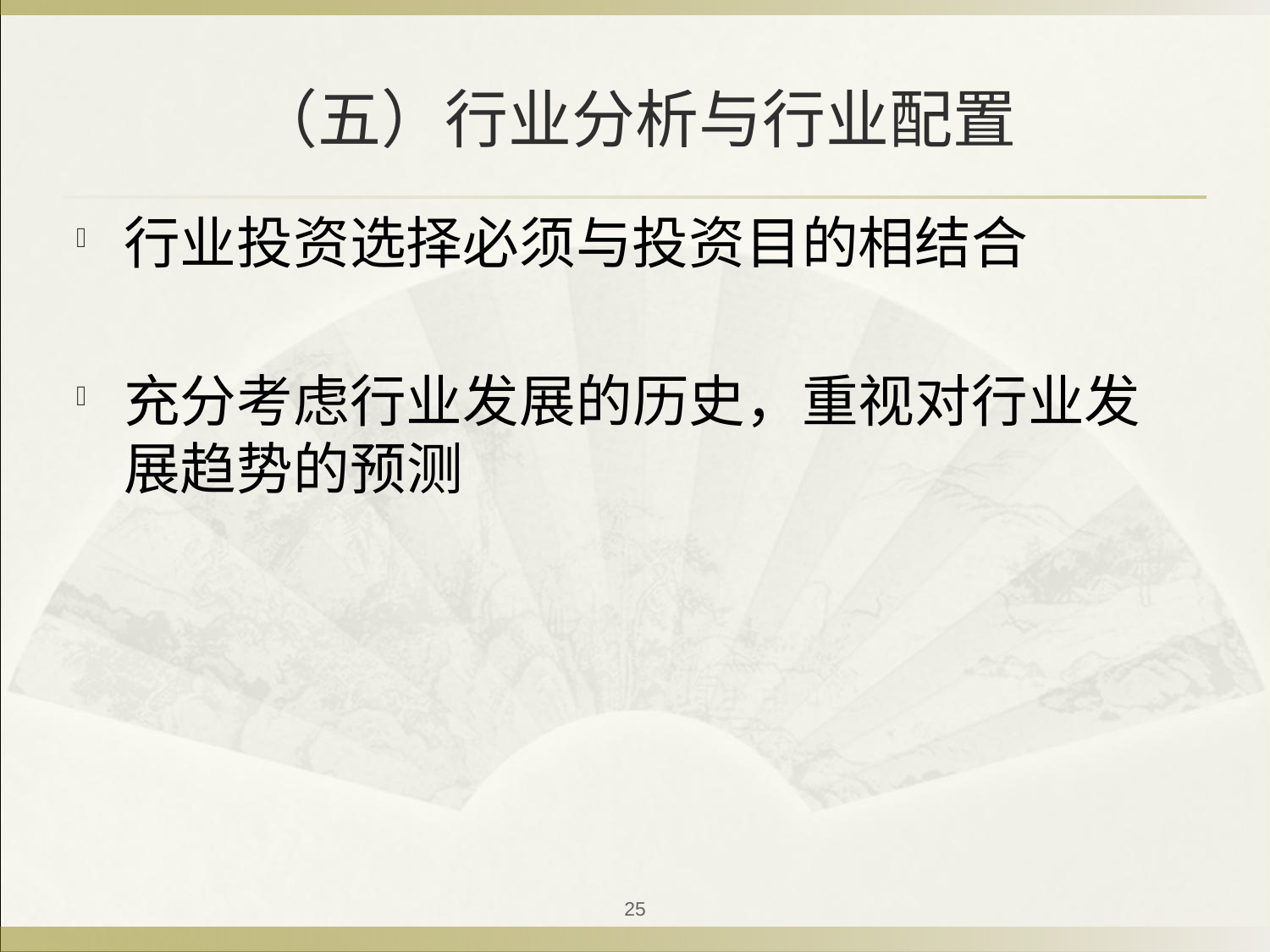

# （五）行业分析与行业配置
行业投资选择必须与投资目的相结合

充分考虑行业发展的历史，重视对行业发展趋势的预测
25